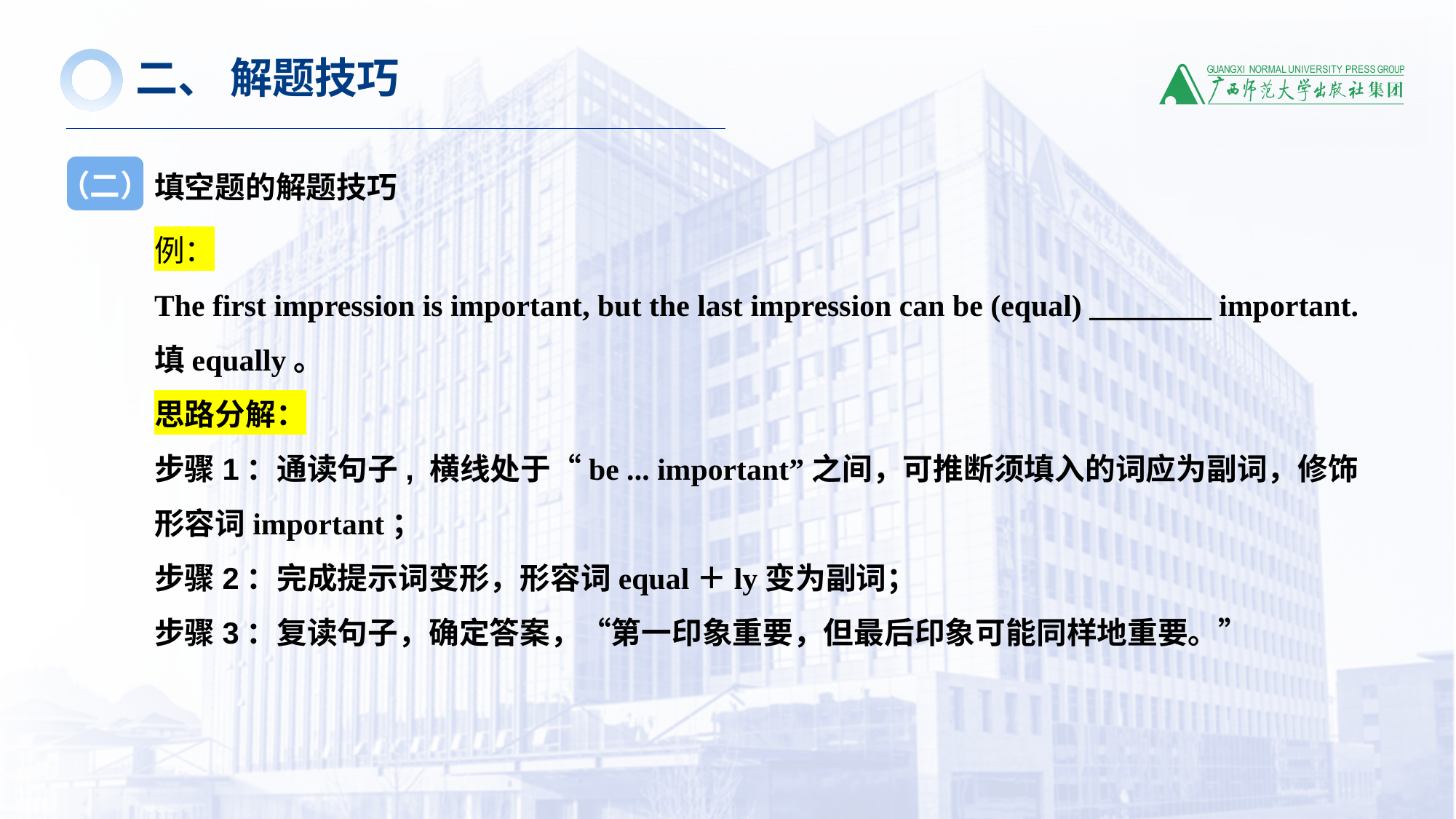

二、 解题技巧

填空题的解题技巧

（二）
例：
The first impression is important, but the last impression can be (equal) ________ important.
填equally。
思路分解：
步骤1：通读句子, 横线处于“be ... important”之间，可推断须填入的词应为副词，修饰形容词important；
步骤2：完成提示词变形，形容词equal＋ly变为副词；
步骤3：复读句子，确定答案，“第一印象重要，但最后印象可能同样地重要。”